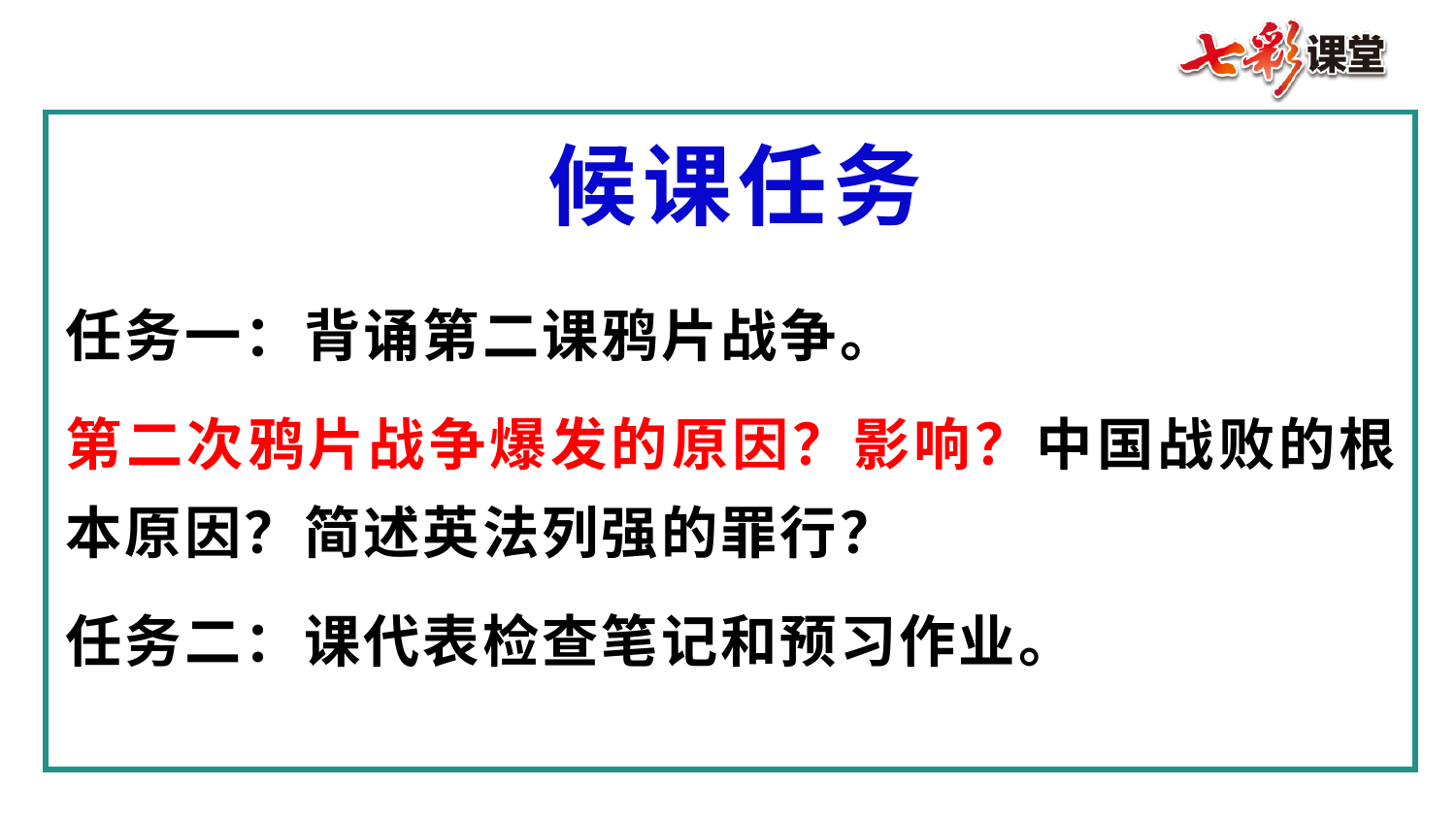

候课任务
任务一：背诵第二课鸦片战争。
第二次鸦片战争爆发的原因？影响？中国战败的根本原因？简述英法列强的罪行？
任务二：课代表检查笔记和预习作业。